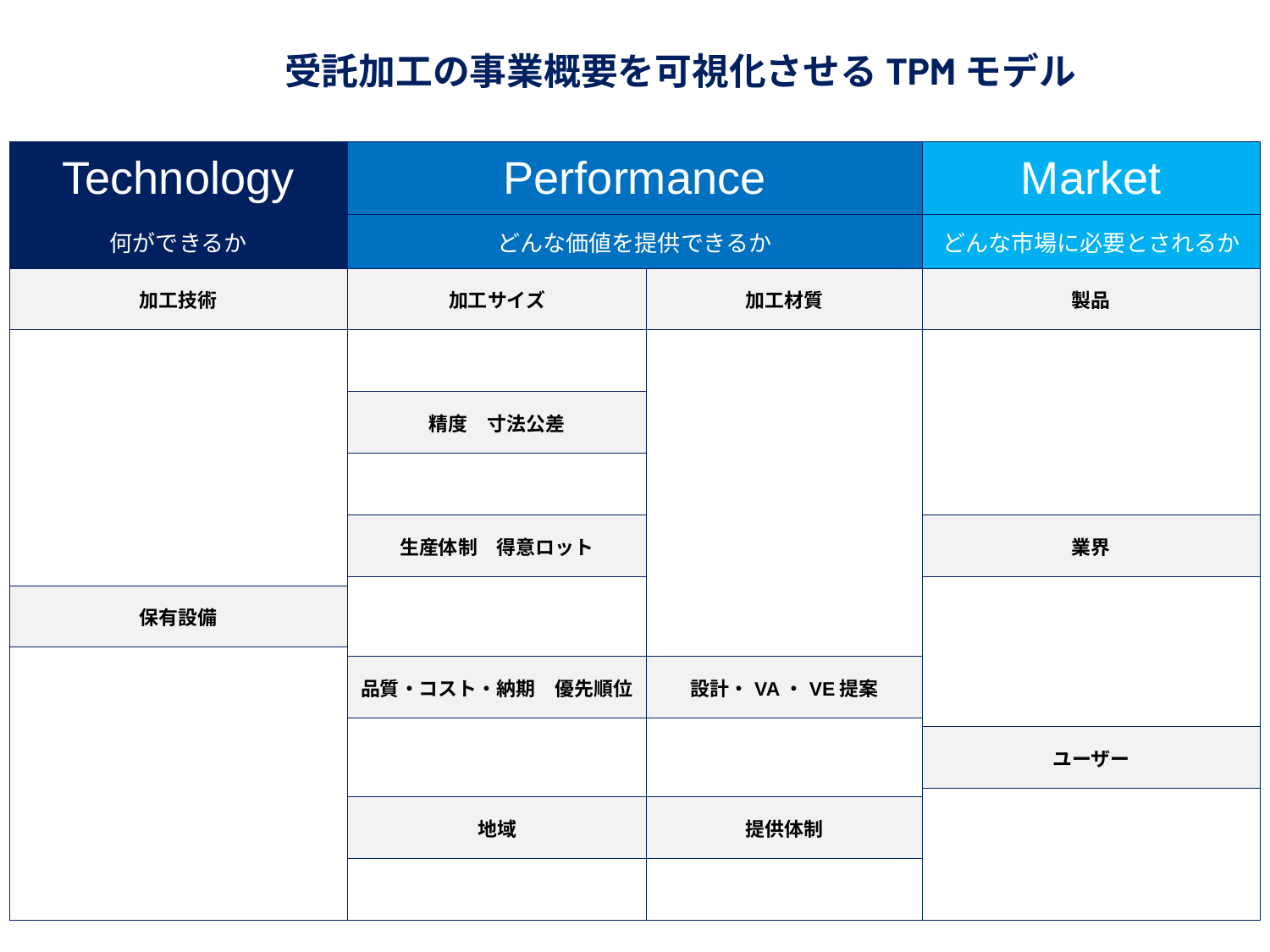

受託加工の事業概要を可視化させるTPMモデル
| Technology | Performance |  | Market |
| --- | --- | --- | --- |
| 何ができるか | どんな価値を提供できるか |  | どんな市場に必要とされるか |
| 加工技術 | 加工サイズ | 加工材質 | 製品 |
|  |  |  |  |
|  | 精度　寸法公差 |  |  |
|  |  |  |  |
|  | 生産体制　得意ロット |  | 業界 |
|  |  |  |  |
| 保有設備 |  |  |  |
|  |  |  |  |
|  | 品質・コスト・納期　優先順位 | 設計・VA・VE提案 |  |
|  |  |  |  |
|  |  |  | ユーザー |
|  |  |  |  |
|  | 地域 | 提供体制 |  |
|  |  |  |  |